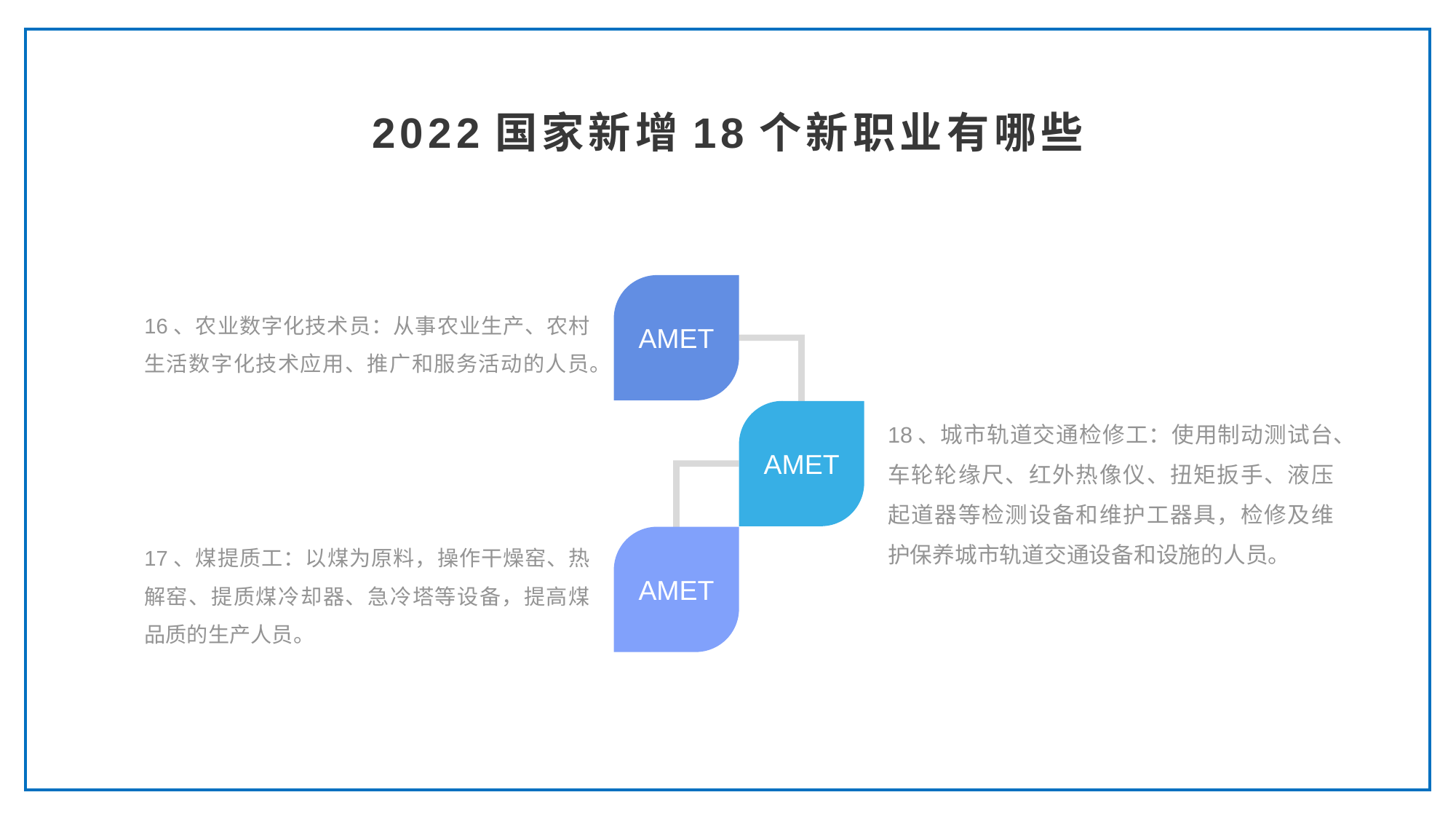

2022国家新增18个新职业有哪些
16、农业数字化技术员：从事农业生产、农村生活数字化技术应用、推广和服务活动的人员。
AMET

18、城市轨道交通检修工：使用制动测试台、车轮轮缘尺、红外热像仪、扭矩扳手、液压起道器等检测设备和维护工器具，检修及维护保养城市轨道交通设备和设施的人员。
AMET

17、煤提质工：以煤为原料，操作干燥窑、热解窑、提质煤冷却器、急冷塔等设备，提高煤品质的生产人员。
AMET